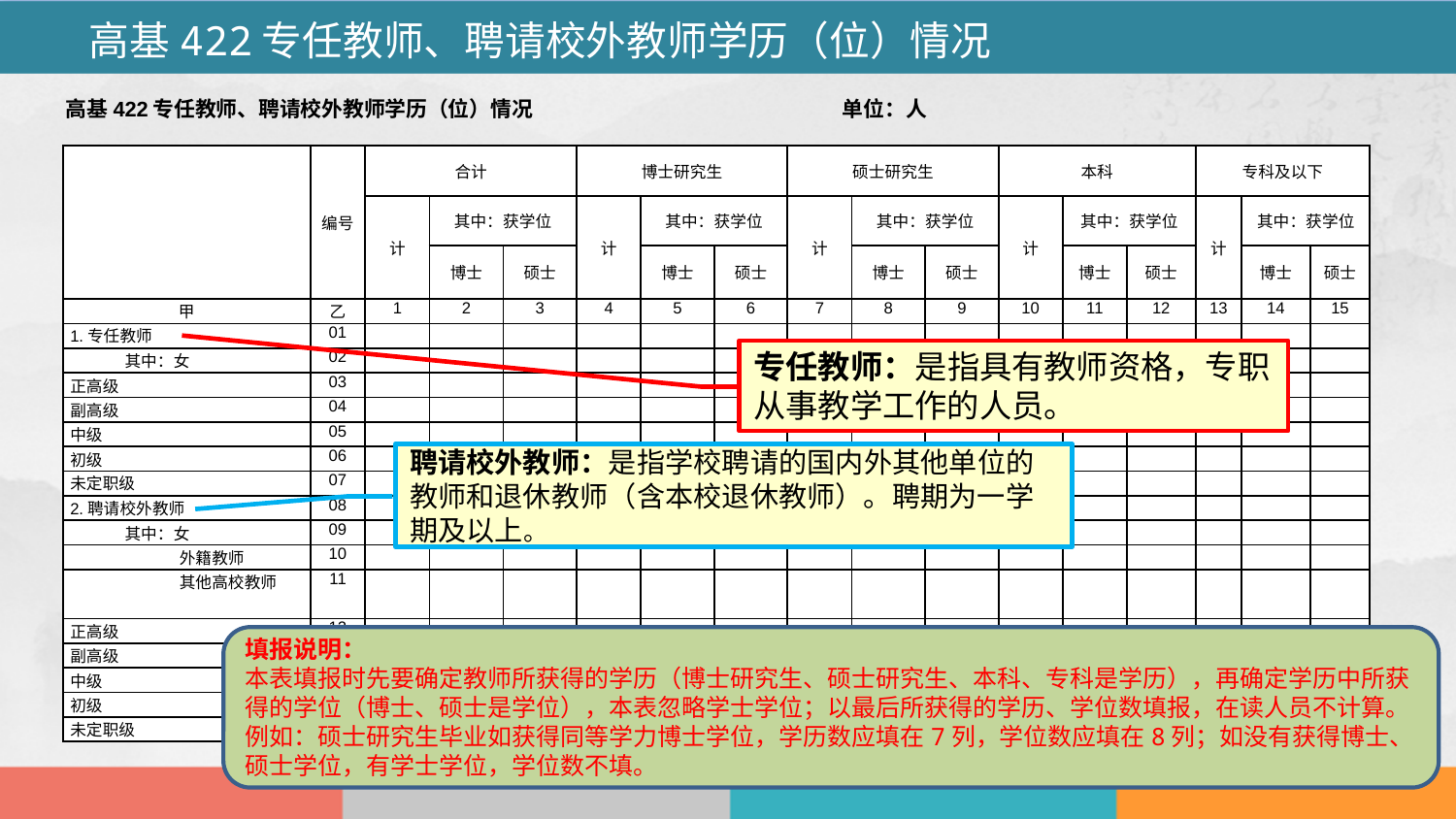

高基422专任教师、聘请校外教师学历（位）情况
      高基422专任教师、聘请校外教师学历（位）情况                                                                单位：人
|  | 编号 | 合计 |  |  | 博士研究生 |  |  | 硕士研究生 |  |  | 本科 |  |  | 专科及以下 |  |  |
| --- | --- | --- | --- | --- | --- | --- | --- | --- | --- | --- | --- | --- | --- | --- | --- | --- |
|  |  | 计 | 其中：获学位 |  | 计 | 其中：获学位 |  | 计 | 其中：获学位 |  | 计 | 其中：获学位 |  | 计 | 其中：获学位 |  |
|  |  |  | 博士 | 硕士 |  | 博士 | 硕士 |  | 博士 | 硕士 |  | 博士 | 硕士 |  | 博士 | 硕士 |
| 甲 | 乙 | 1 | 2 | 3 | 4 | 5 | 6 | 7 | 8 | 9 | 10 | 11 | 12 | 13 | 14 | 15 |
| 1.专任教师 | 01 |  |  |  |  |  |  |  |  |  |  |  |  |  |  |  |
| 其中：女 | 02 |  |  |  |  |  |  |  |  |  |  |  |  |  |  |  |
| 正高级 | 03 |  |  |  |  |  |  |  |  |  |  |  |  |  |  |  |
| 副高级 | 04 |  |  |  |  |  |  |  |  |  |  |  |  |  |  |  |
| 中级 | 05 |  |  |  |  |  |  |  |  |  |  |  |  |  |  |  |
| 初级 | 06 |  |  |  |  |  |  |  |  |  |  |  |  |  |  |  |
| 未定职级 | 07 |  |  |  |  |  |  |  |  |  |  |  |  |  |  |  |
| 2.聘请校外教师 | 08 |  |  |  |  |  |  |  |  |  |  |  |  |  |  |  |
| 其中：女 | 09 |  |  |  |  |  |  |  |  |  |  |  |  |  |  |  |
| 外籍教师 | 10 |  |  |  |  |  |  |  |  |  |  |  |  |  |  |  |
| 其他高校教师 | 11 |  |  |  |  |  |  |  |  |  |  |  |  |  |  |  |
| 正高级 | 12 |  |  |  |  |  |  |  |  |  |  |  |  |  |  |  |
| 副高级 | 13 |  |  |  |  |  |  |  |  |  |  |  |  |  |  |  |
| 中级 | 14 |  |  |  |  |  |  |  |  |  |  |  |  |  |  |  |
| 初级 | 15 |  |  |  |  |  |  |  |  |  |  |  |  |  |  |  |
| 未定职级 | 16 |  |  |  |  |  |  |  |  |  |  |  |  |  |  |  |
专任教师：是指具有教师资格，专职从事教学工作的人员。
聘请校外教师：是指学校聘请的国内外其他单位的教师和退休教师（含本校退休教师）。聘期为一学期及以上。
填报说明：
本表填报时先要确定教师所获得的学历（博士研究生、硕士研究生、本科、专科是学历），再确定学历中所获得的学位（博士、硕士是学位），本表忽略学士学位；以最后所获得的学历、学位数填报，在读人员不计算。例如：硕士研究生毕业如获得同等学力博士学位，学历数应填在7列，学位数应填在8列；如没有获得博士、硕士学位，有学士学位，学位数不填。